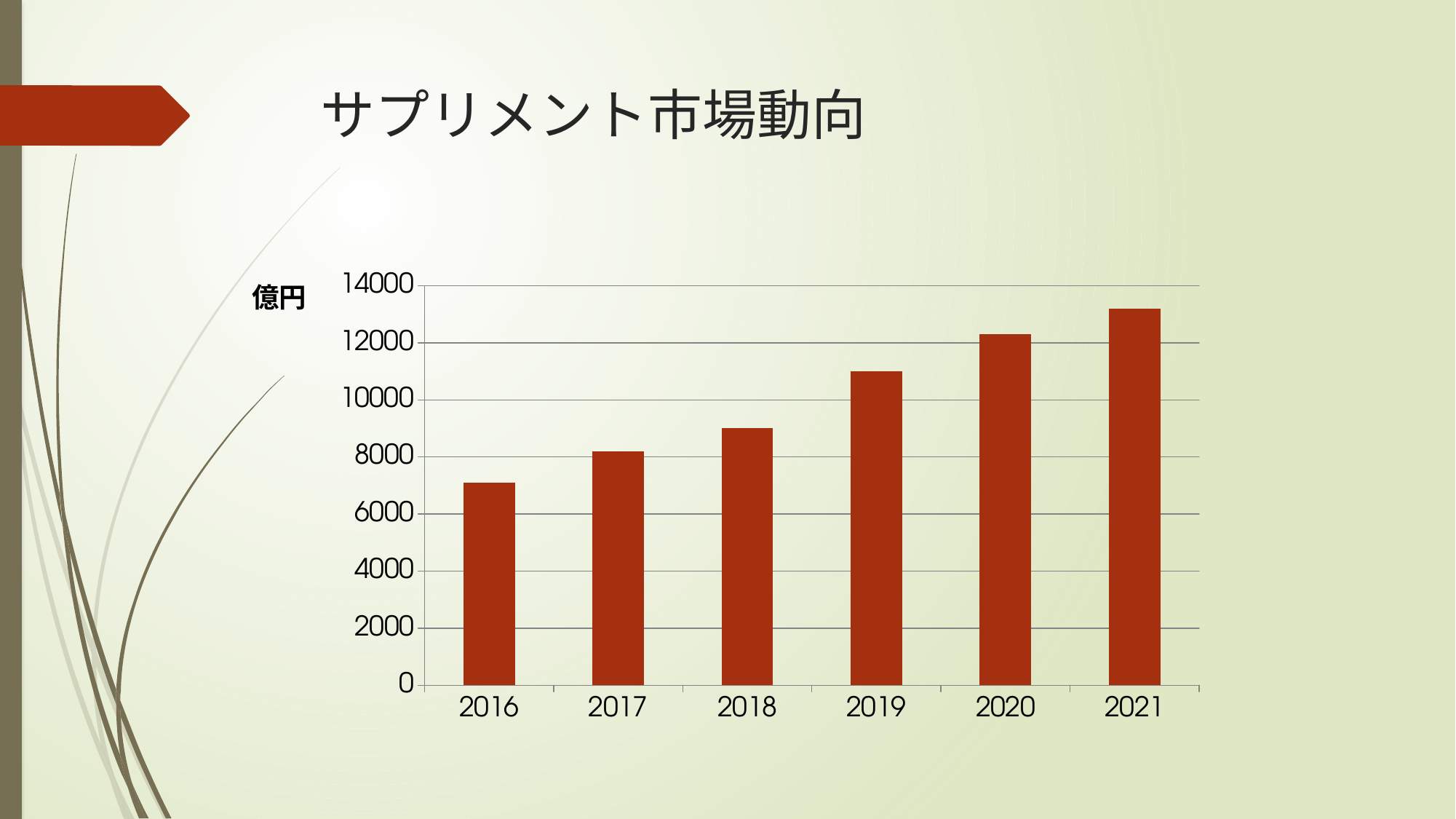

# サプリメント市場動向

### Chart

| Category | 系列 1 |
|---|---|
| 2016 | 7100.0 |
| 2017 | 8200.0 |
| 2018 | 9000.0 |
| 2019 | 11000.0 |
| 2020 | 12300.0 |
| 2021 | 13200.0 |